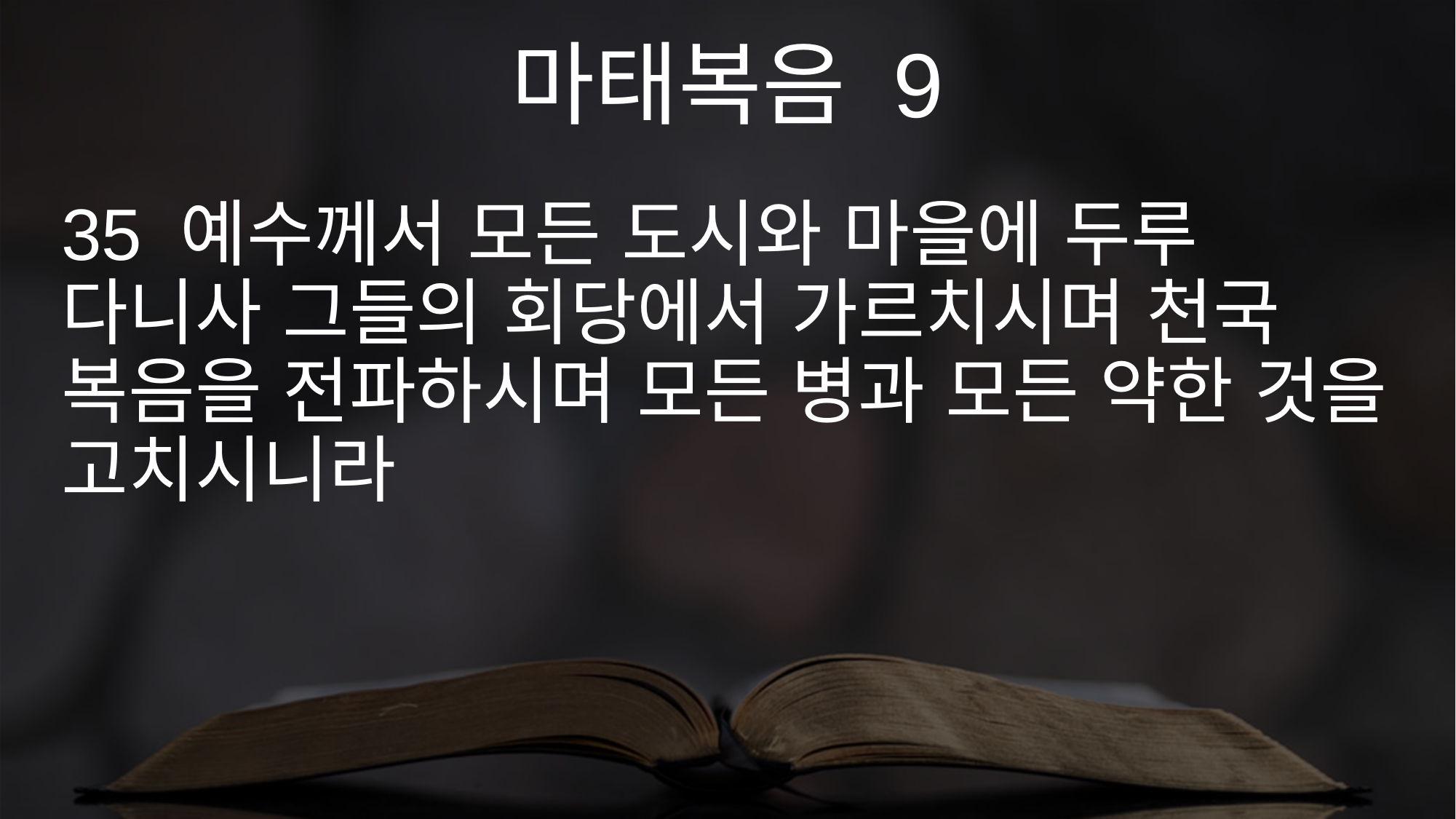

마태복음 9
35 예수께서 모든 도시와 마을에 두루 다니사 그들의 회당에서 가르치시며 천국 복음을 전파하시며 모든 병과 모든 약한 것을 고치시니라